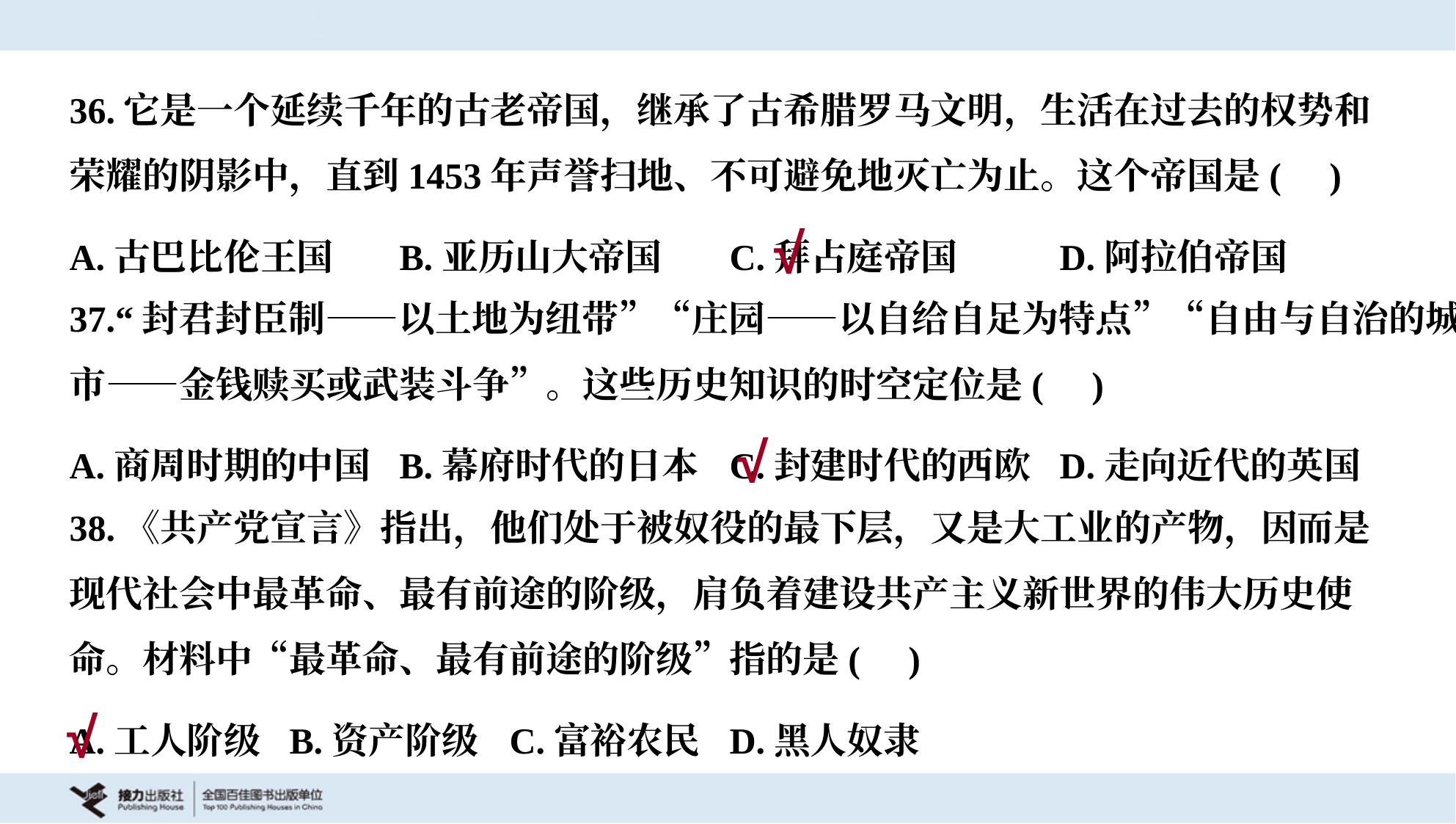

36.它是一个延续千年的古老帝国，继承了古希腊罗马文明，生活在过去的权势和
荣耀的阴影中，直到1453年声誉扫地、不可避免地灭亡为止。这个帝国是(     )
A.古巴比伦王国	B.亚历山大帝国	C.拜占庭帝国	D.阿拉伯帝国
√
37.“封君封臣制——以土地为纽带”“庄园——以自给自足为特点”“自由与自治的城
市——金钱赎买或武装斗争”。这些历史知识的时空定位是(     )
A.商周时期的中国	B.幕府时代的日本	C.封建时代的西欧	D.走向近代的英国
√
38.《共产党宣言》指出，他们处于被奴役的最下层，又是大工业的产物，因而是
现代社会中最革命、最有前途的阶级，肩负着建设共产主义新世界的伟大历史使
命。材料中“最革命、最有前途的阶级”指的是(     )
A.工人阶级	B.资产阶级	C.富裕农民	D.黑人奴隶
√